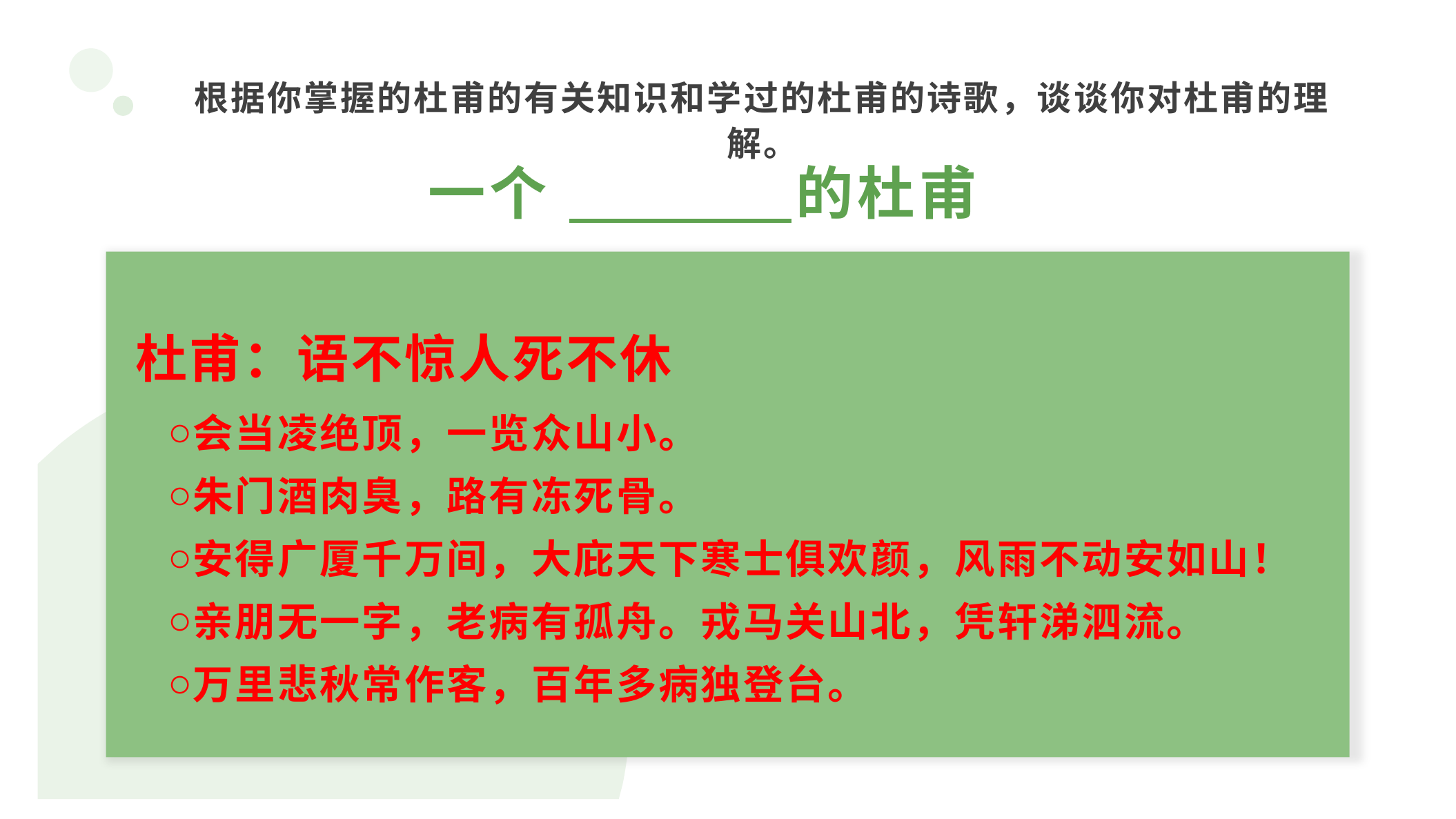

根据你掌握的杜甫的有关知识和学过的杜甫的诗歌，谈谈你对杜甫的理解。

一个              的杜甫

杜甫：语不惊人死不休
会当凌绝顶，一览众山小。
朱门酒肉臭，路有冻死骨。
安得广厦千万间，大庇天下寒士俱欢颜，风雨不动安如山！
亲朋无一字，老病有孤舟。戎马关山北，凭轩涕泗流。
万里悲秋常作客，百年多病独登台。